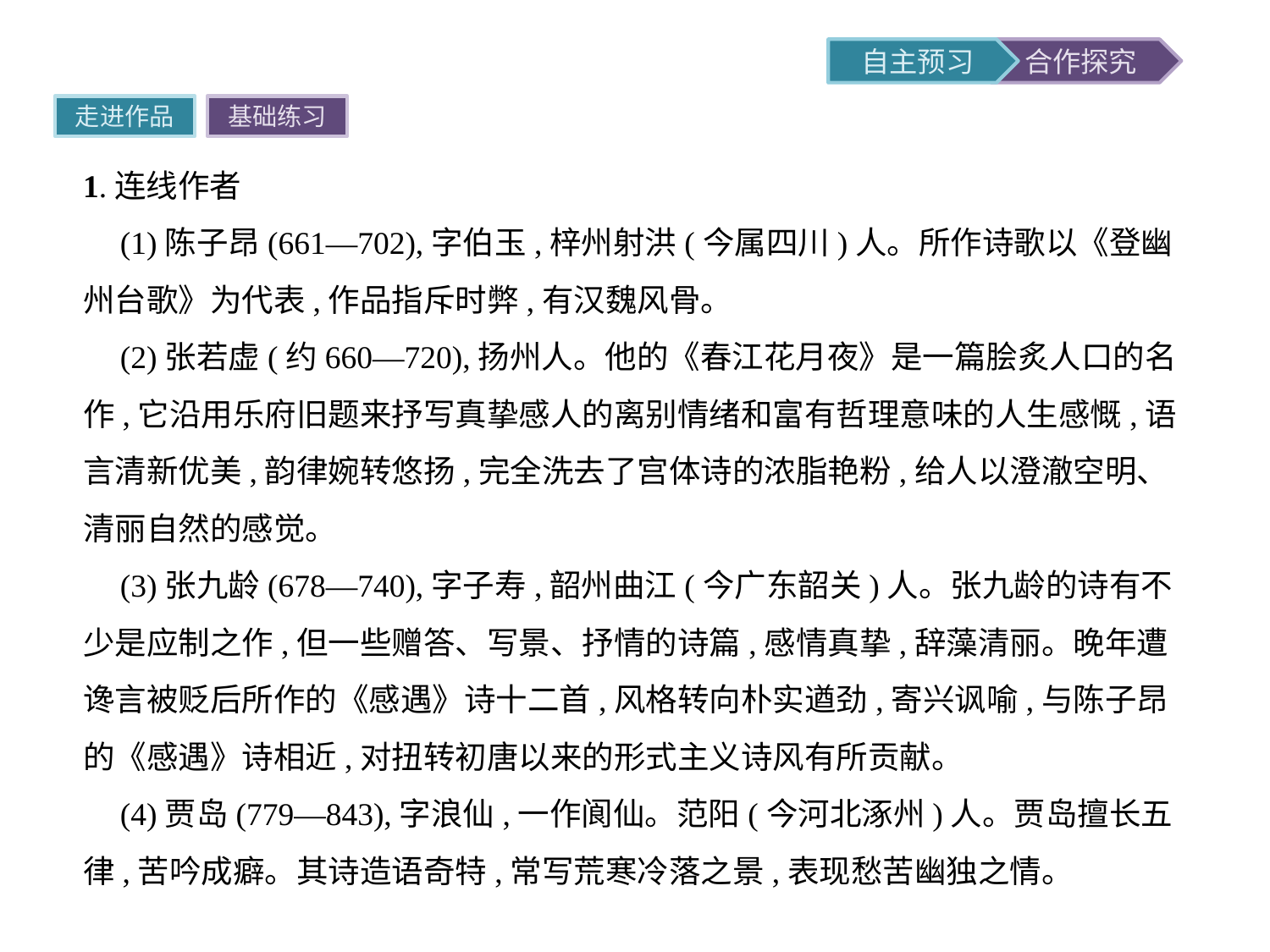

走进作品
基础练习
1.连线作者
(1)陈子昂(661—702),字伯玉,梓州射洪(今属四川)人。所作诗歌以《登幽州台歌》为代表,作品指斥时弊,有汉魏风骨。
(2)张若虚(约660—720),扬州人。他的《春江花月夜》是一篇脍炙人口的名作,它沿用乐府旧题来抒写真挚感人的离别情绪和富有哲理意味的人生感慨,语言清新优美,韵律婉转悠扬,完全洗去了宫体诗的浓脂艳粉,给人以澄澈空明、清丽自然的感觉。
(3)张九龄(678—740),字子寿,韶州曲江(今广东韶关)人。张九龄的诗有不少是应制之作,但一些赠答、写景、抒情的诗篇,感情真挚,辞藻清丽。晚年遭谗言被贬后所作的《感遇》诗十二首,风格转向朴实遒劲,寄兴讽喻,与陈子昂的《感遇》诗相近,对扭转初唐以来的形式主义诗风有所贡献。
(4)贾岛(779—843),字浪仙,一作阆仙。范阳(今河北涿州)人。贾岛擅长五律,苦吟成癖。其诗造语奇特,常写荒寒冷落之景,表现愁苦幽独之情。